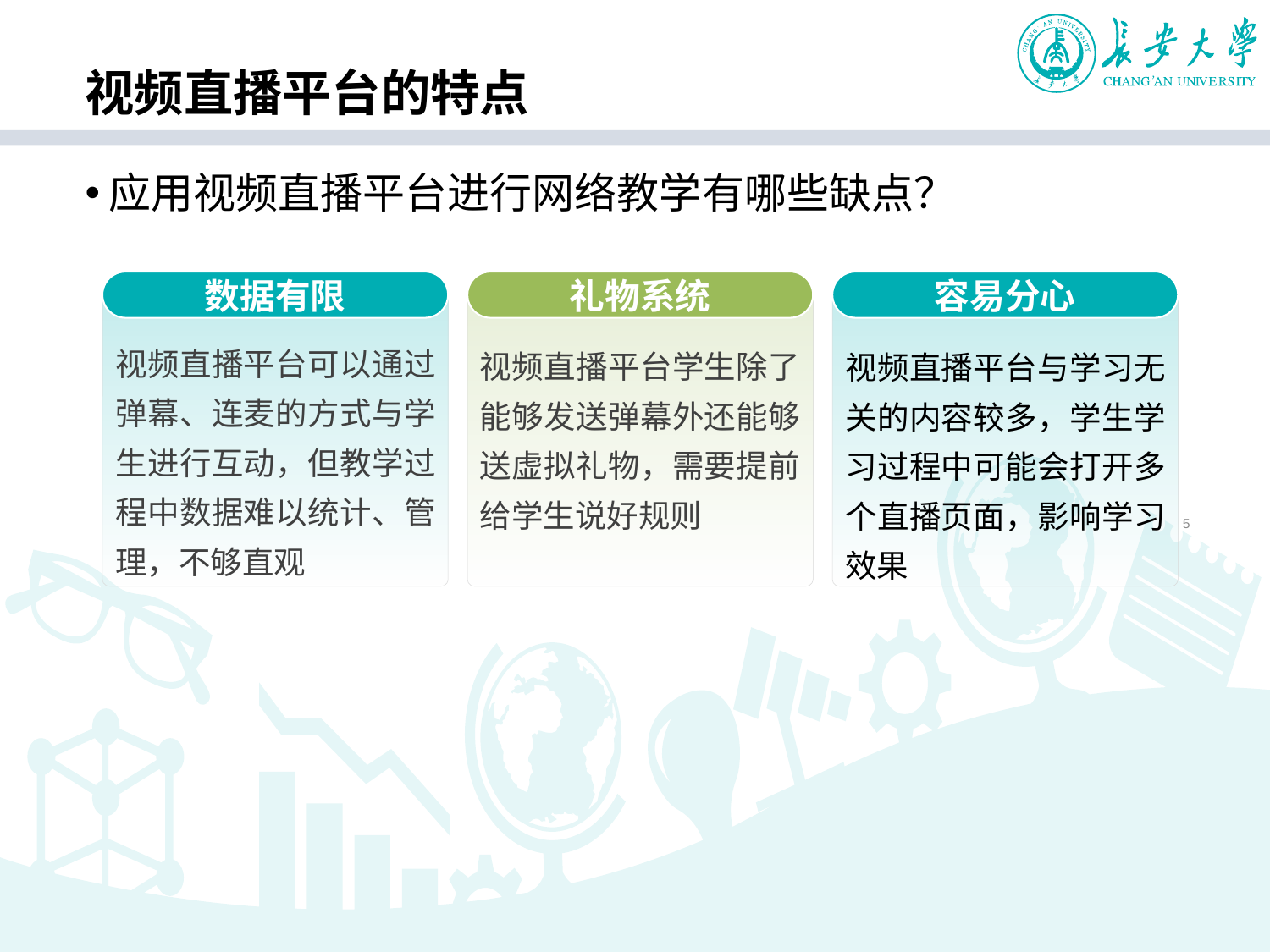

# 视频直播平台的特点

应用视频直播平台进行网络教学有哪些缺点？
数据有限

视频直播平台可以通过弹幕、连麦的方式与学生进行互动，但教学过程中数据难以统计、管理，不够直观
礼物系统

容易分心

视频直播平台学生除了能够发送弹幕外还能够送虚拟礼物，需要提前给学生说好规则
视频直播平台与学习无关的内容较多，学生学习过程中可能会打开多个直播页面，影响学习效果
5